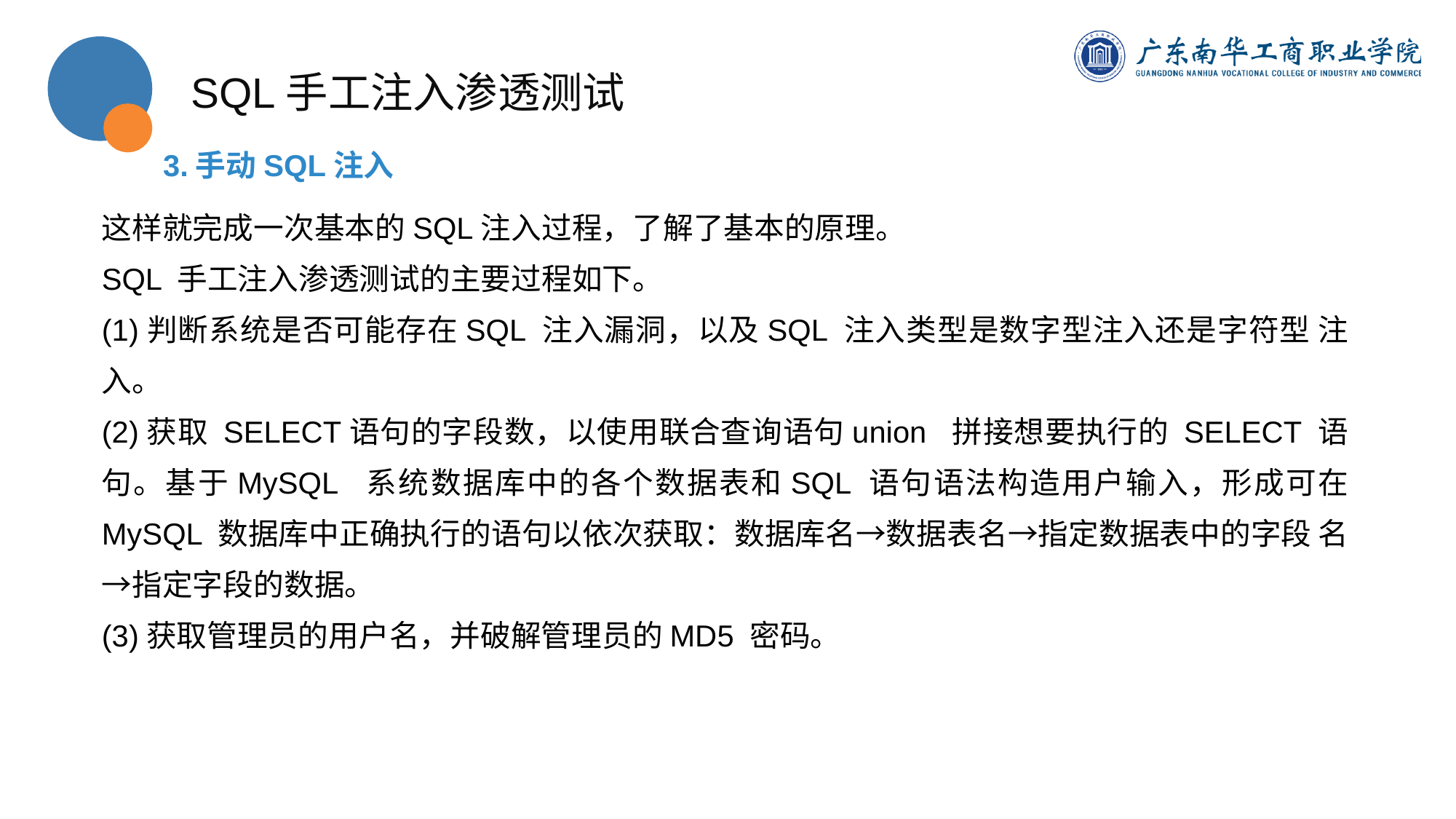

SQL手工注入渗透测试

3.手动SQL注入
这样就完成一次基本的SQL注入过程，了解了基本的原理。
SQL 手工注入渗透测试的主要过程如下。
(1)判断系统是否可能存在SQL 注入漏洞，以及SQL 注入类型是数字型注入还是字符型 注入。
(2)获取 SELECT语句的字段数，以使用联合查询语句union  拼接想要执行的 SELECT 语句。基于MySQL  系统数据库中的各个数据表和SQL 语句语法构造用户输入，形成可在 MySQL 数据库中正确执行的语句以依次获取：数据库名→数据表名→指定数据表中的字段 名→指定字段的数据。
(3)获取管理员的用户名，并破解管理员的MD5 密码。